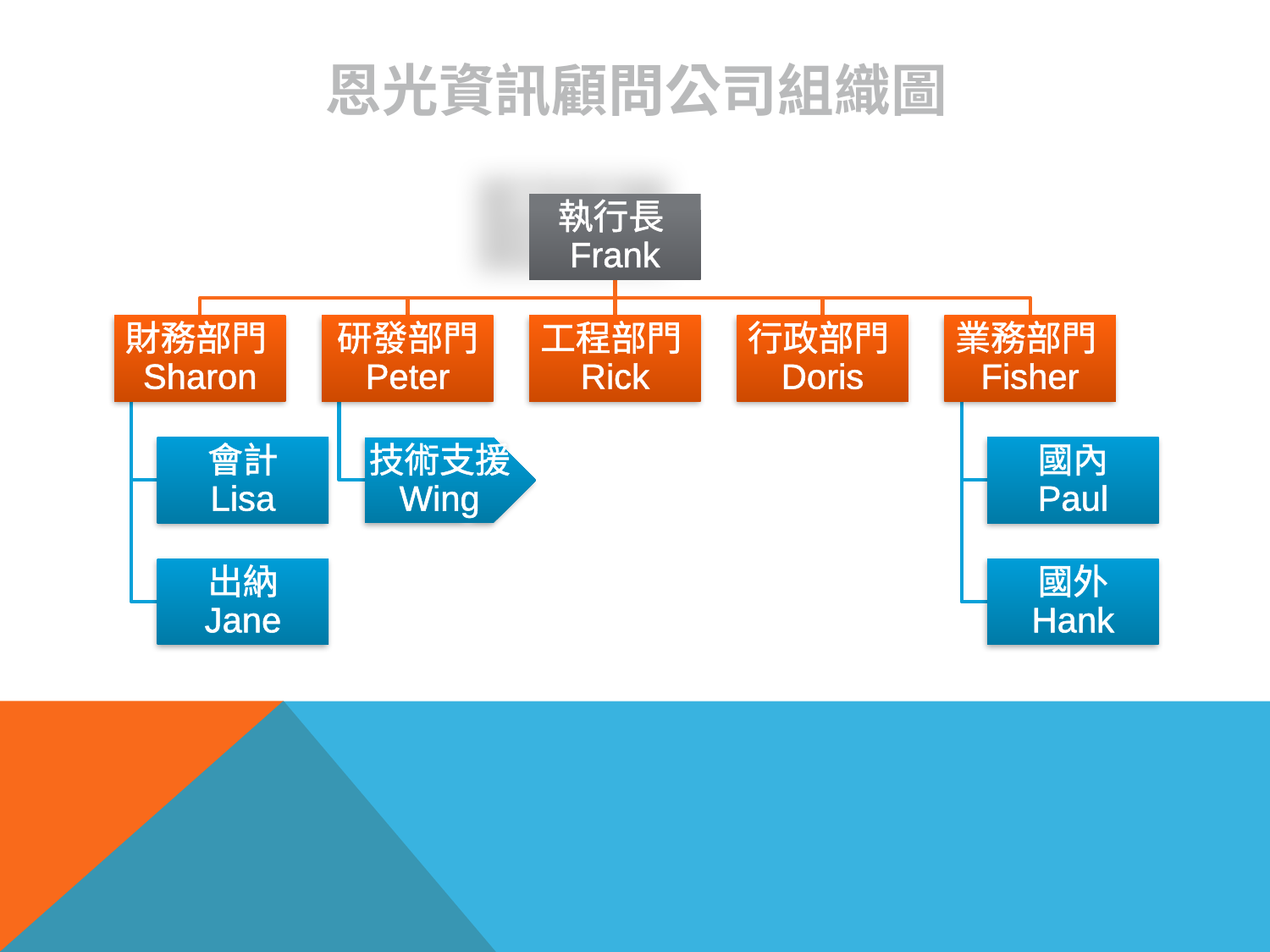

# 恩光資訊顧問公司組織圖
執行長Frank
財務部門Sharon
會計
Lisa
出納
Jane
研發部門
Peter
技術支援
Wing
工程部門Rick
行政部門Doris
業務部門Fisher
國內
Paul
國外
Hank